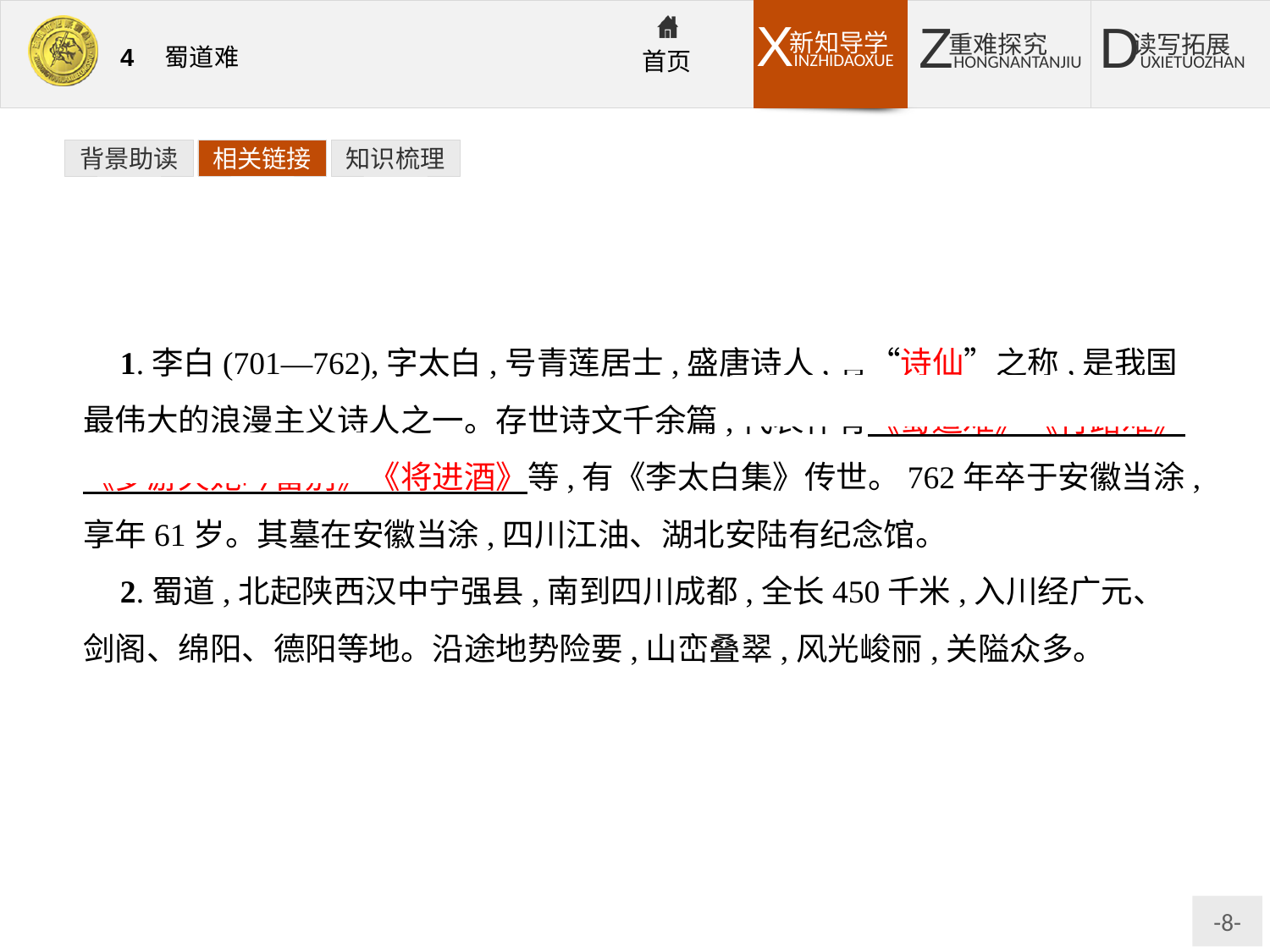

背景助读
相关链接
知识梳理

1.李白(701—762),字太白,号青莲居士,盛唐诗人,有“诗仙”之称,是我国最伟大的浪漫主义诗人之一。存世诗文千余篇,代表作有《蜀道难》《行路难》《梦游天姥吟留别》《将进酒》等,有《李太白集》传世。762年卒于安徽当涂,享年61岁。其墓在安徽当涂,四川江油、湖北安陆有纪念馆。
2.蜀道,北起陕西汉中宁强县,南到四川成都,全长450千米,入川经广元、剑阁、绵阳、德阳等地。沿途地势险要,山峦叠翠,风光峻丽,关隘众多。